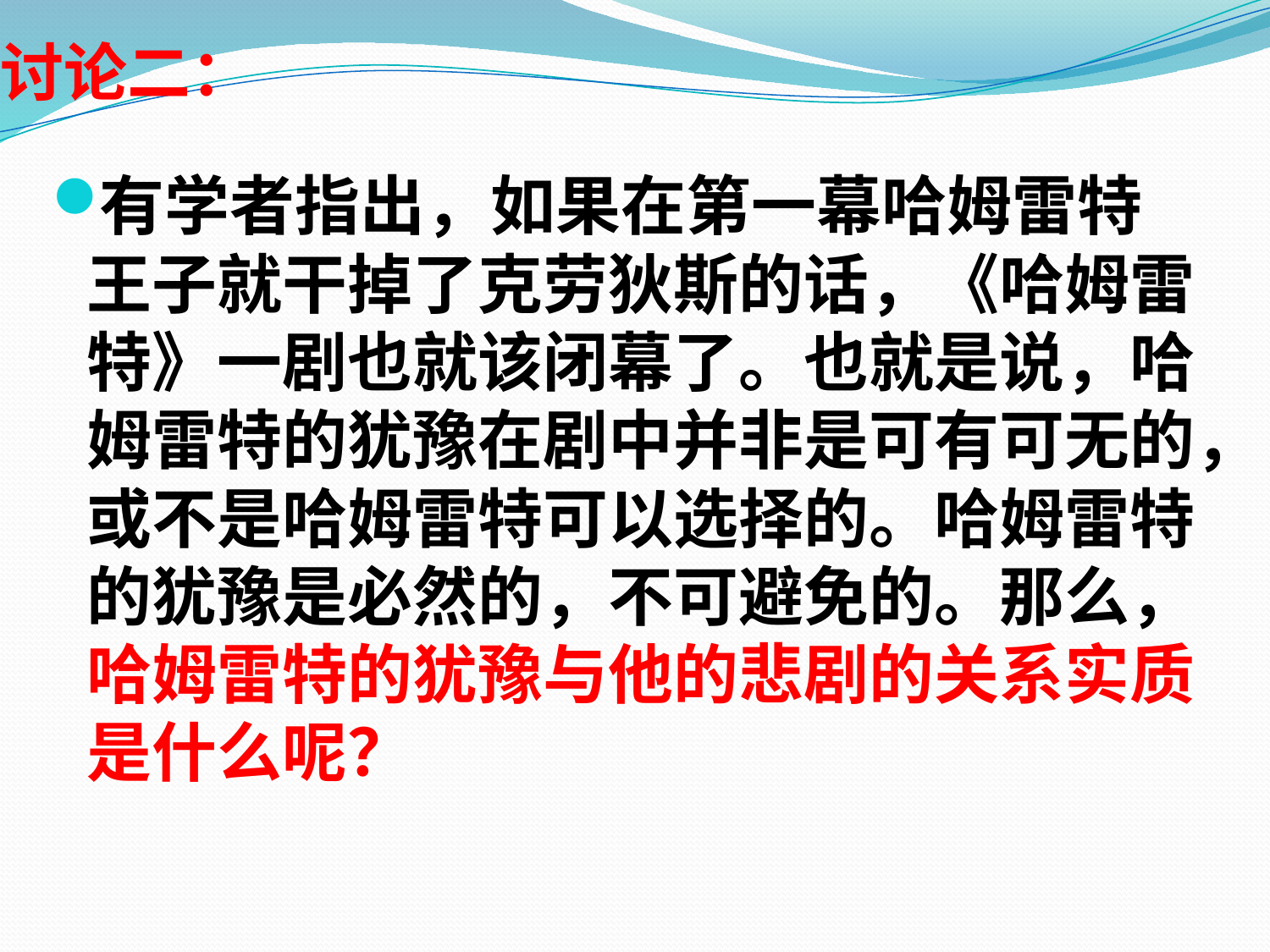

# 讨论二：
有学者指出，如果在第一幕哈姆雷特王子就干掉了克劳狄斯的话，《哈姆雷特》一剧也就该闭幕了。也就是说，哈姆雷特的犹豫在剧中并非是可有可无的，或不是哈姆雷特可以选择的。哈姆雷特的犹豫是必然的，不可避免的。那么，哈姆雷特的犹豫与他的悲剧的关系实质是什么呢？